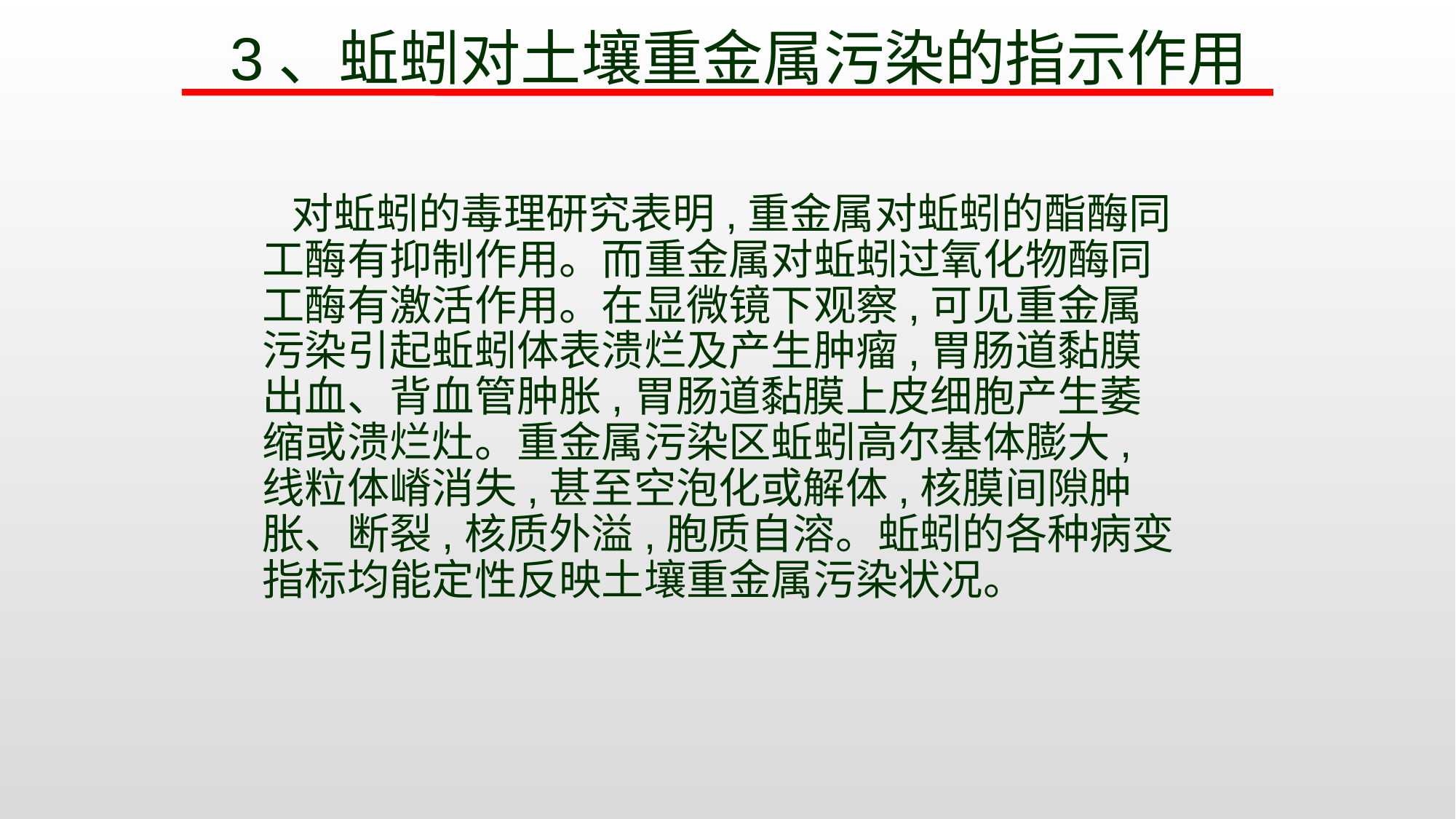

3、蚯蚓对土壤重金属污染的指示作用

  对蚯蚓的毒理研究表明,重金属对蚯蚓的酯酶同工酶有抑制作用。而重金属对蚯蚓过氧化物酶同工酶有激活作用。在显微镜下观察,可见重金属污染引起蚯蚓体表溃烂及产生肿瘤,胃肠道黏膜出血、背血管肿胀,胃肠道黏膜上皮细胞产生萎缩或溃烂灶。重金属污染区蚯蚓高尔基体膨大,线粒体嵴消失,甚至空泡化或解体,核膜间隙肿胀、断裂,核质外溢,胞质自溶。蚯蚓的各种病变指标均能定性反映土壤重金属污染状况。